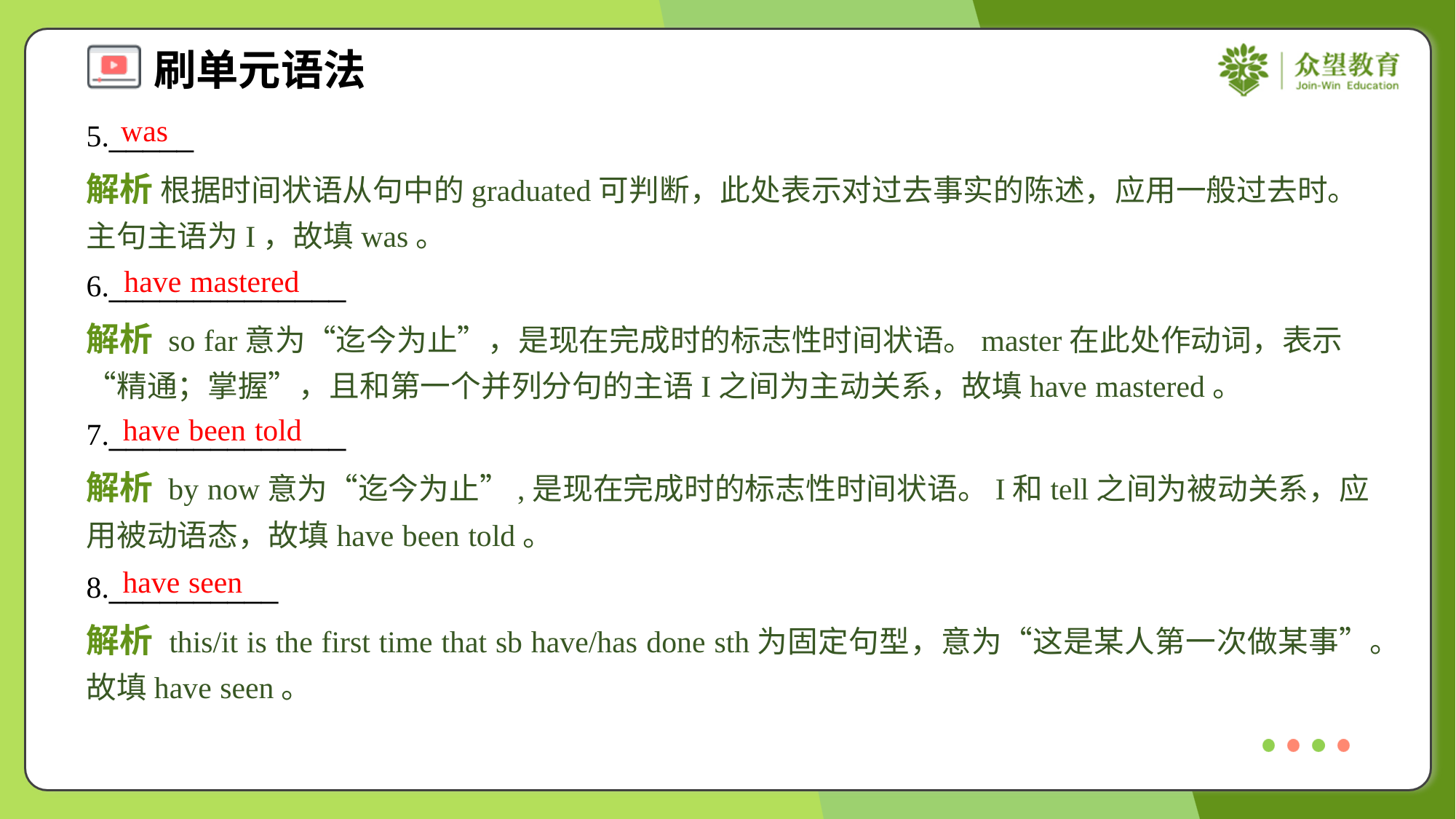

was
5._____
解析 根据时间状语从句中的graduated可判断，此处表示对过去事实的陈述，应用一般过去时。主句主语为I，故填was。
have mastered
6.______________
解析 so far意为“迄今为止”，是现在完成时的标志性时间状语。master在此处作动词，表示“精通；掌握”，且和第一个并列分句的主语I之间为主动关系，故填have mastered。
have been told
7.______________
解析 by now意为“迄今为止”,是现在完成时的标志性时间状语。I和tell之间为被动关系，应用被动语态，故填have been told。
have seen
8.__________
解析 this/it is the first time that sb have/has done sth为固定句型，意为“这是某人第一次做某事”。故填have seen。